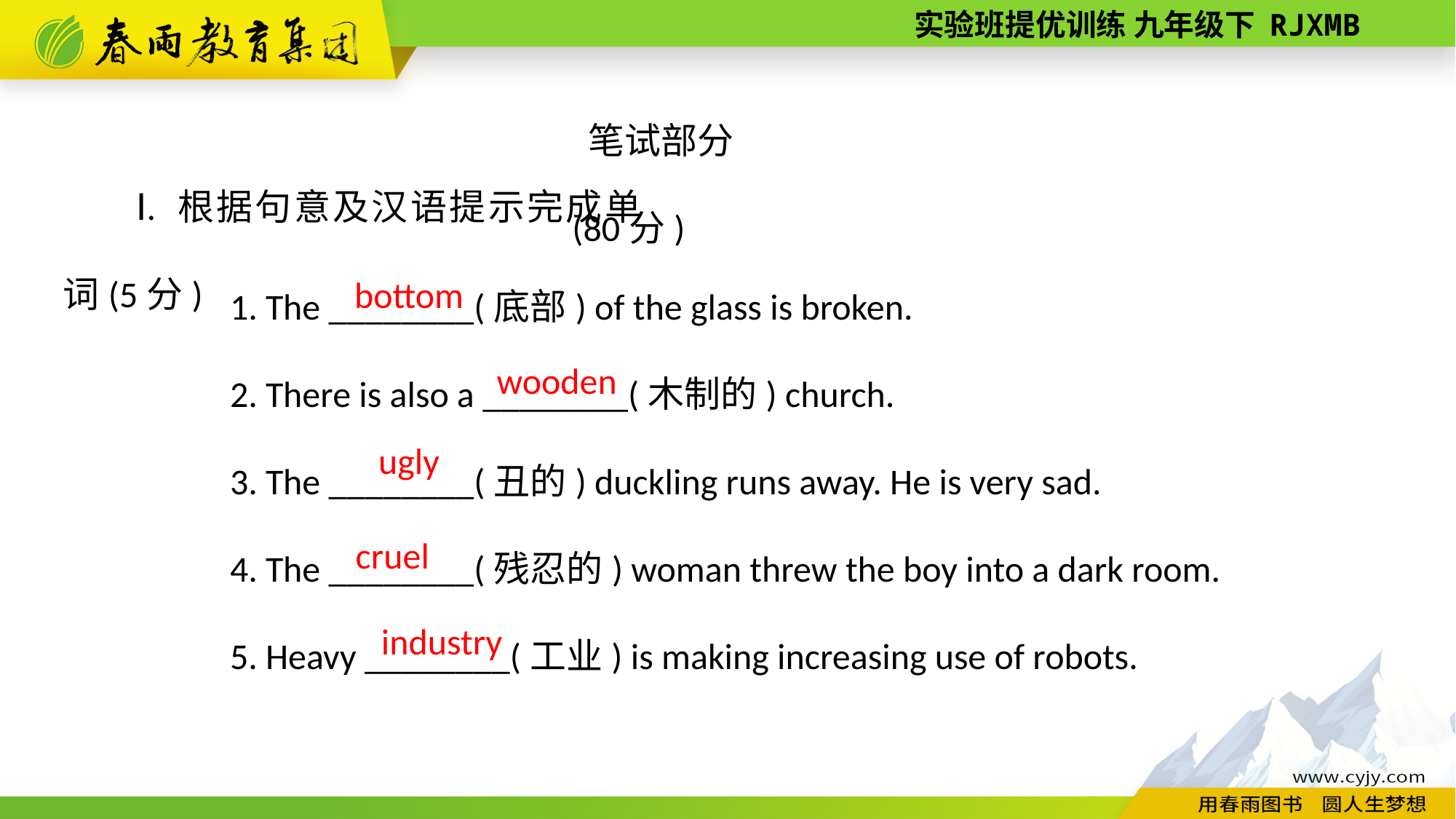

笔试部分(80分)
Ⅰ. 根据句意及汉语提示完成单词(5分)
1. The ________(底部) of the glass is broken.
2. There is also a ________(木制的) church.
3. The ________(丑的) duckling runs away. He is very sad.
4. The ________(残忍的) woman threw the boy into a dark room.
5. Heavy ________(工业) is making increasing use of robots.
bottom
wooden
ugly
cruel
industry